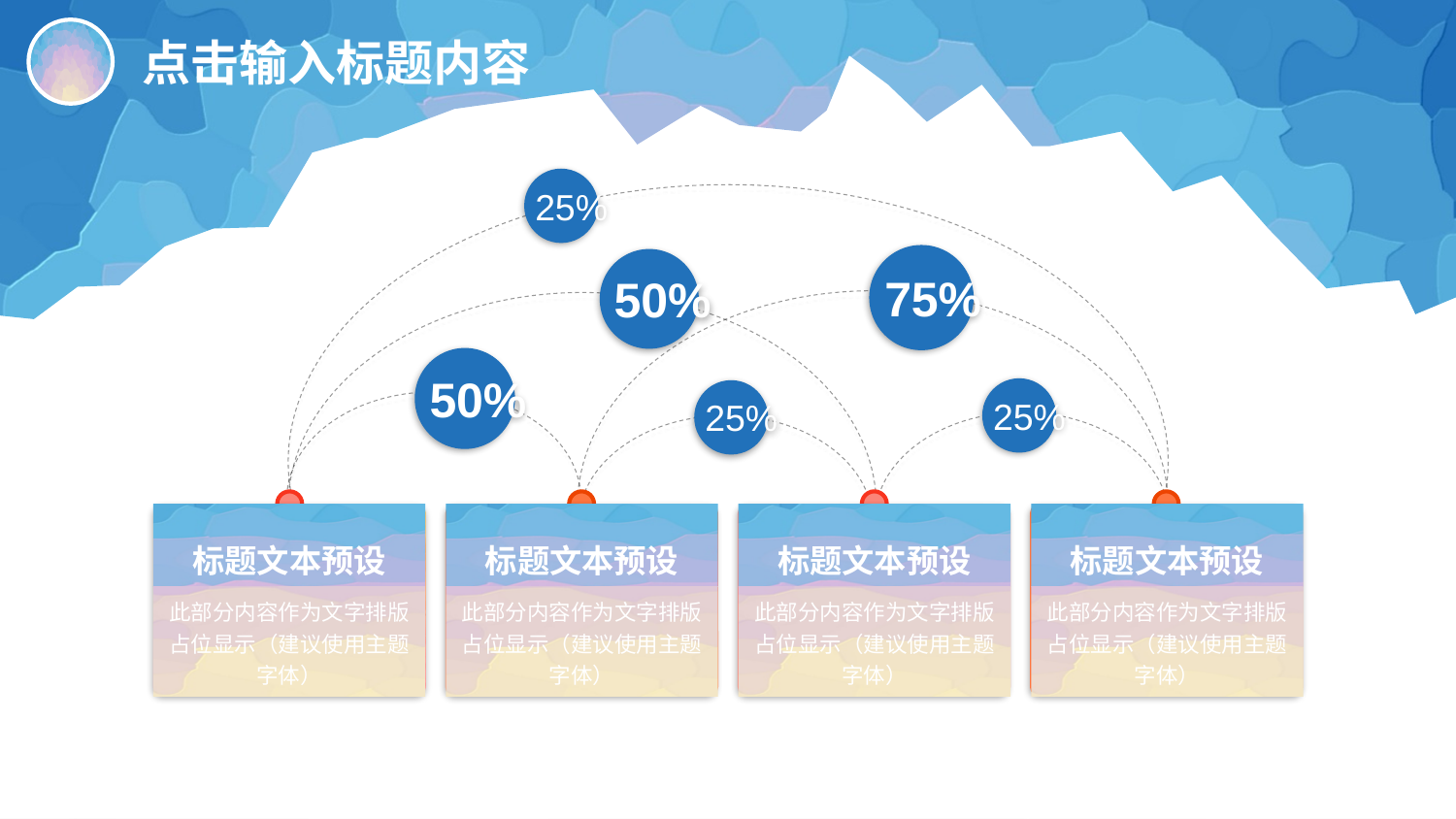

点击输入标题内容
25%

75%
50%

50%
25%
25%

标题文本预设
此部分内容作为文字排版占位显示（建议使用主题字体）
标题文本预设
此部分内容作为文字排版占位显示（建议使用主题字体）
标题文本预设
此部分内容作为文字排版占位显示（建议使用主题字体）
标题文本预设
此部分内容作为文字排版占位显示（建议使用主题字体）